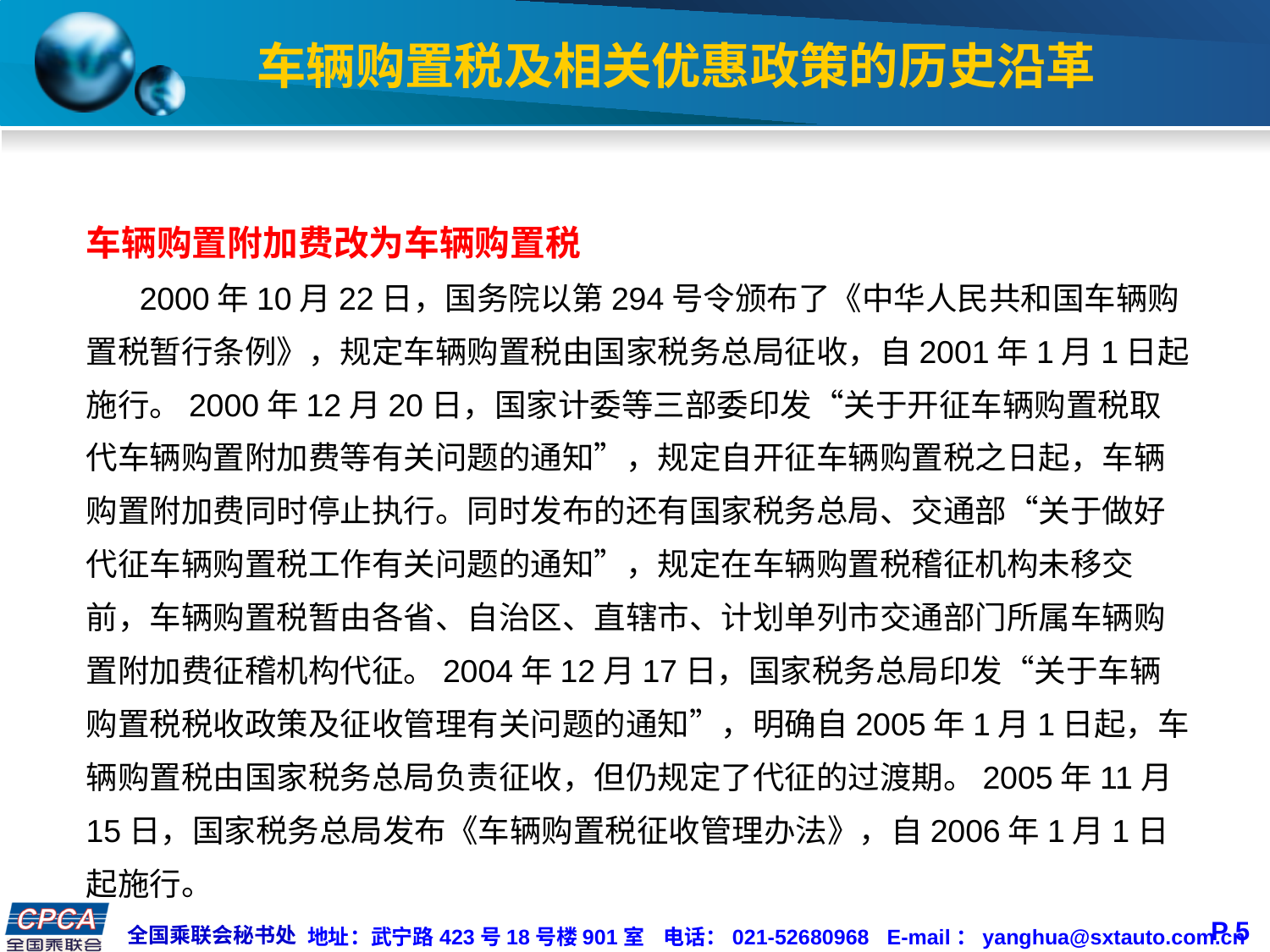

# 车辆购置税及相关优惠政策的历史沿革
车辆购置附加费改为车辆购置税
      2000年10月22日，国务院以第294号令颁布了《中华人民共和国车辆购置税暂行条例》，规定车辆购置税由国家税务总局征收，自2001年1月1日起施行。2000年12月20日，国家计委等三部委印发“关于开征车辆购置税取代车辆购置附加费等有关问题的通知”，规定自开征车辆购置税之日起，车辆购置附加费同时停止执行。同时发布的还有国家税务总局、交通部“关于做好代征车辆购置税工作有关问题的通知”，规定在车辆购置税稽征机构未移交前，车辆购置税暂由各省、自治区、直辖市、计划单列市交通部门所属车辆购置附加费征稽机构代征。2004年12月17日，国家税务总局印发“关于车辆购置税税收政策及征收管理有关问题的通知”，明确自2005年1月1日起，车辆购置税由国家税务总局负责征收，但仍规定了代征的过渡期。2005年11月15日，国家税务总局发布《车辆购置税征收管理办法》，自2006年1月1日起施行。